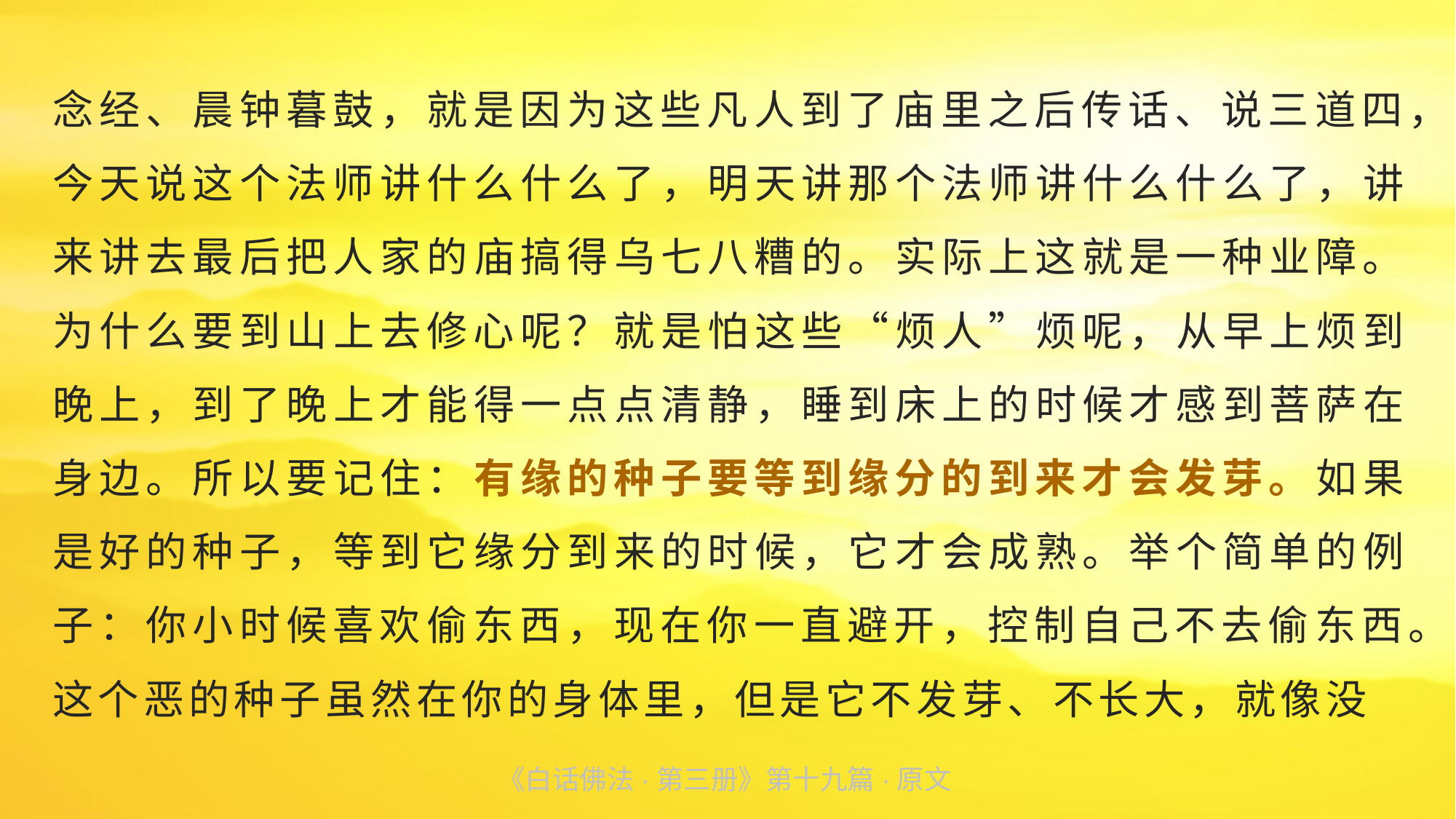

念经、晨钟暮鼓，就是因为这些凡人到了庙里之后传话、说三道四，今天说这个法师讲什么什么了，明天讲那个法师讲什么什么了，讲来讲去最后把人家的庙搞得乌七八糟的。实际上这就是一种业障。为什么要到山上去修心呢？就是怕这些“烦人”烦呢，从早上烦到晚上，到了晚上才能得一点点清静，睡到床上的时候才感到菩萨在身边。所以要记住：有缘的种子要等到缘分的到来才会发芽。如果是好的种子，等到它缘分到来的时候，它才会成熟。举个简单的例子：你小时候喜欢偷东西，现在你一直避开，控制自己不去偷东西。这个恶的种子虽然在你的身体里，但是它不发芽、不长大，就像没
《白话佛法·第三册》第十九篇·原文